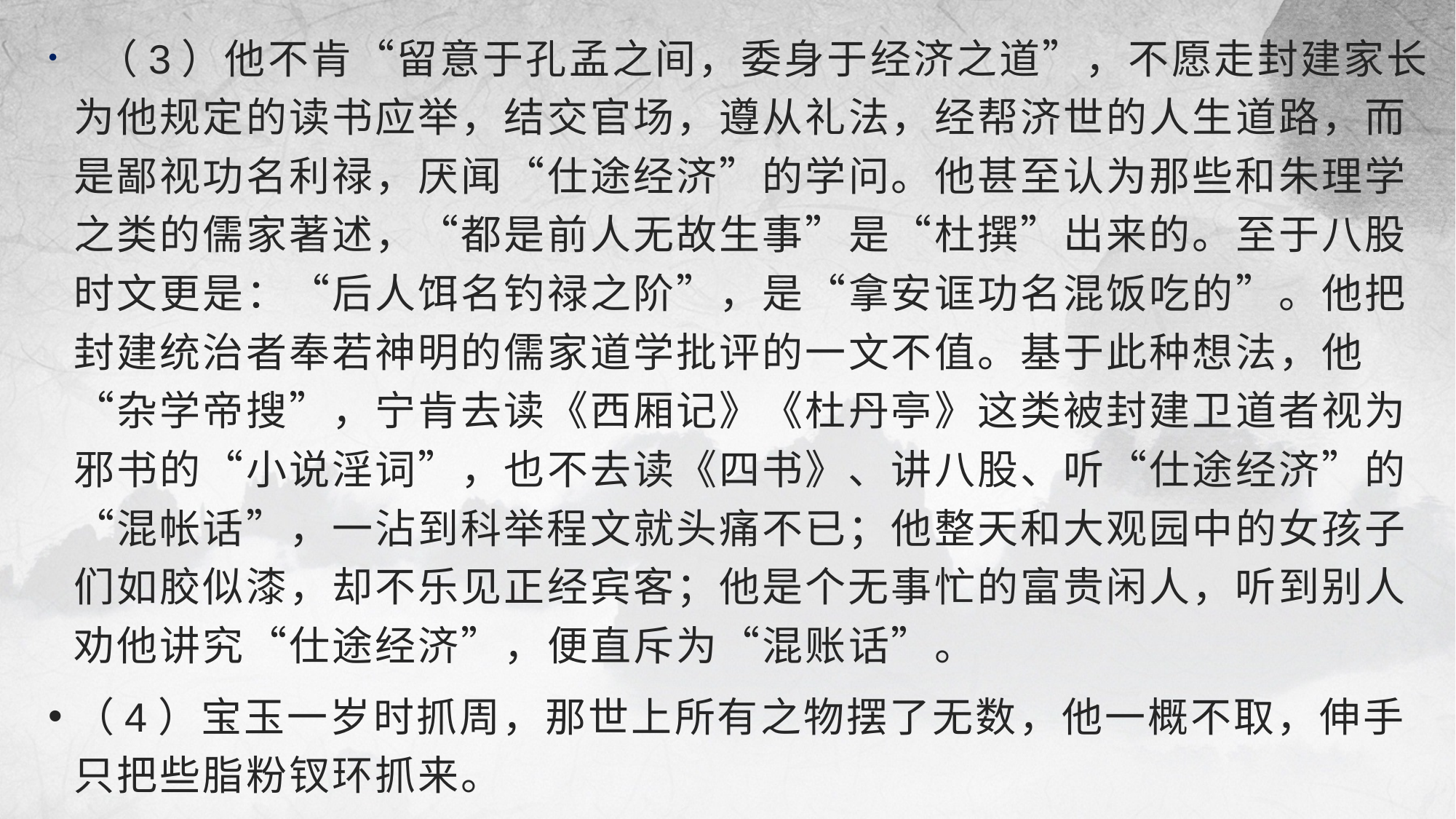

（3）他不肯“留意于孔孟之间，委身于经济之道”，不愿走封建家长为他规定的读书应举，结交官场，遵从礼法，经帮济世的人生道路，而是鄙视功名利禄，厌闻“仕途经济”的学问。他甚至认为那些和朱理学之类的儒家著述，“都是前人无故生事”是“杜撰”出来的。至于八股时文更是：“后人饵名钓禄之阶”，是“拿安诓功名混饭吃的”。他把封建统治者奉若神明的儒家道学批评的一文不值。基于此种想法，他“杂学帝搜”，宁肯去读《西厢记》《杜丹亭》这类被封建卫道者视为邪书的“小说淫词”，也不去读《四书》、讲八股、听“仕途经济”的“混帐话”，一沾到科举程文就头痛不已；他整天和大观园中的女孩子们如胶似漆，却不乐见正经宾客；他是个无事忙的富贵闲人，听到别人劝他讲究“仕途经济”，便直斥为“混账话”。
（4）宝玉一岁时抓周，那世上所有之物摆了无数，他一概不取，伸手只把些脂粉钗环抓来。